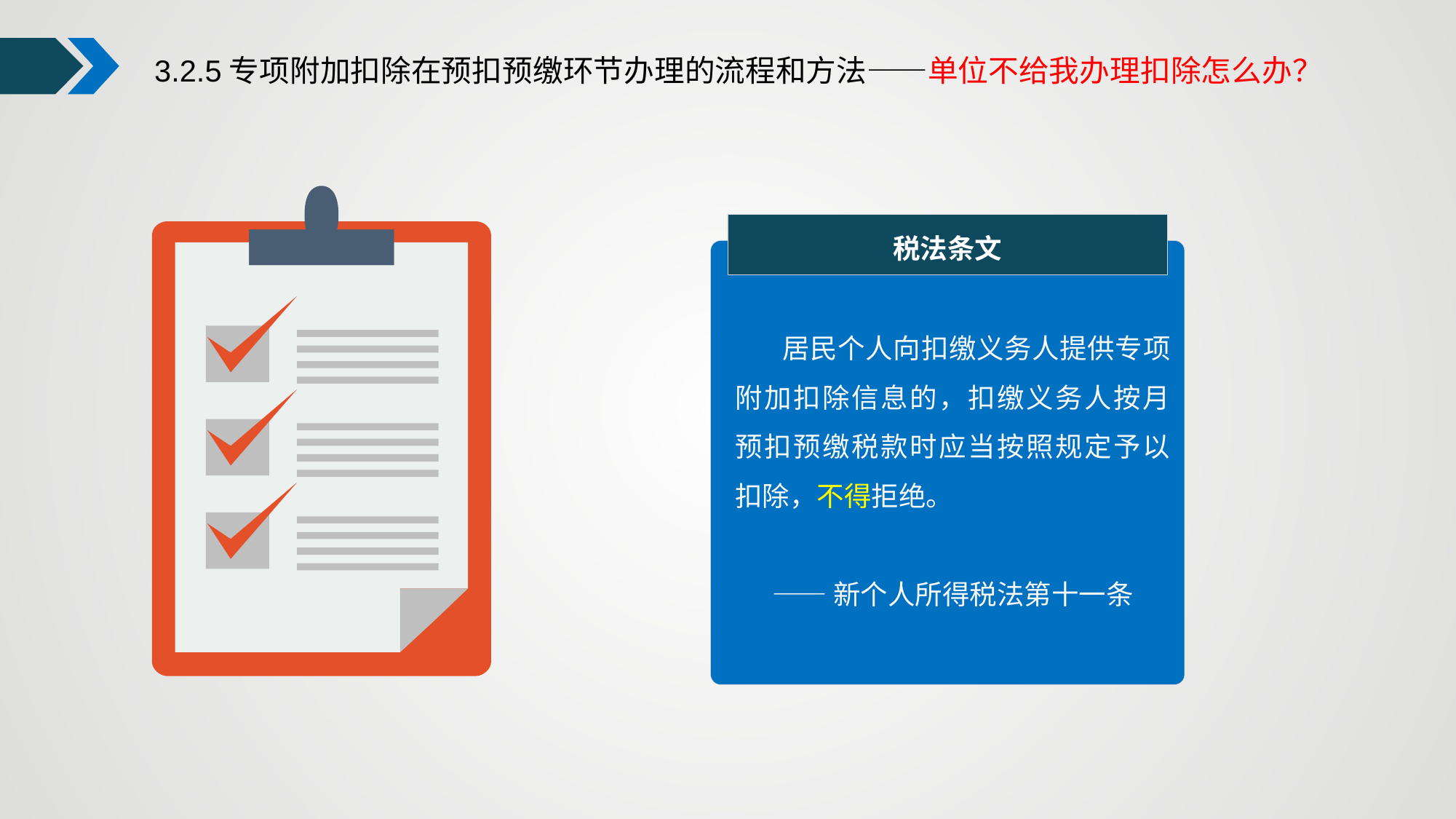

3.2.5专项附加扣除在预扣预缴环节办理的流程和方法——单位不给我办理扣除怎么办？

税法条文
      居民个人向扣缴义务人提供专项附加扣除信息的，扣缴义务人按月预扣预缴税款时应当按照规定予以扣除，不得拒绝。

      ——新个人所得税法第十一条